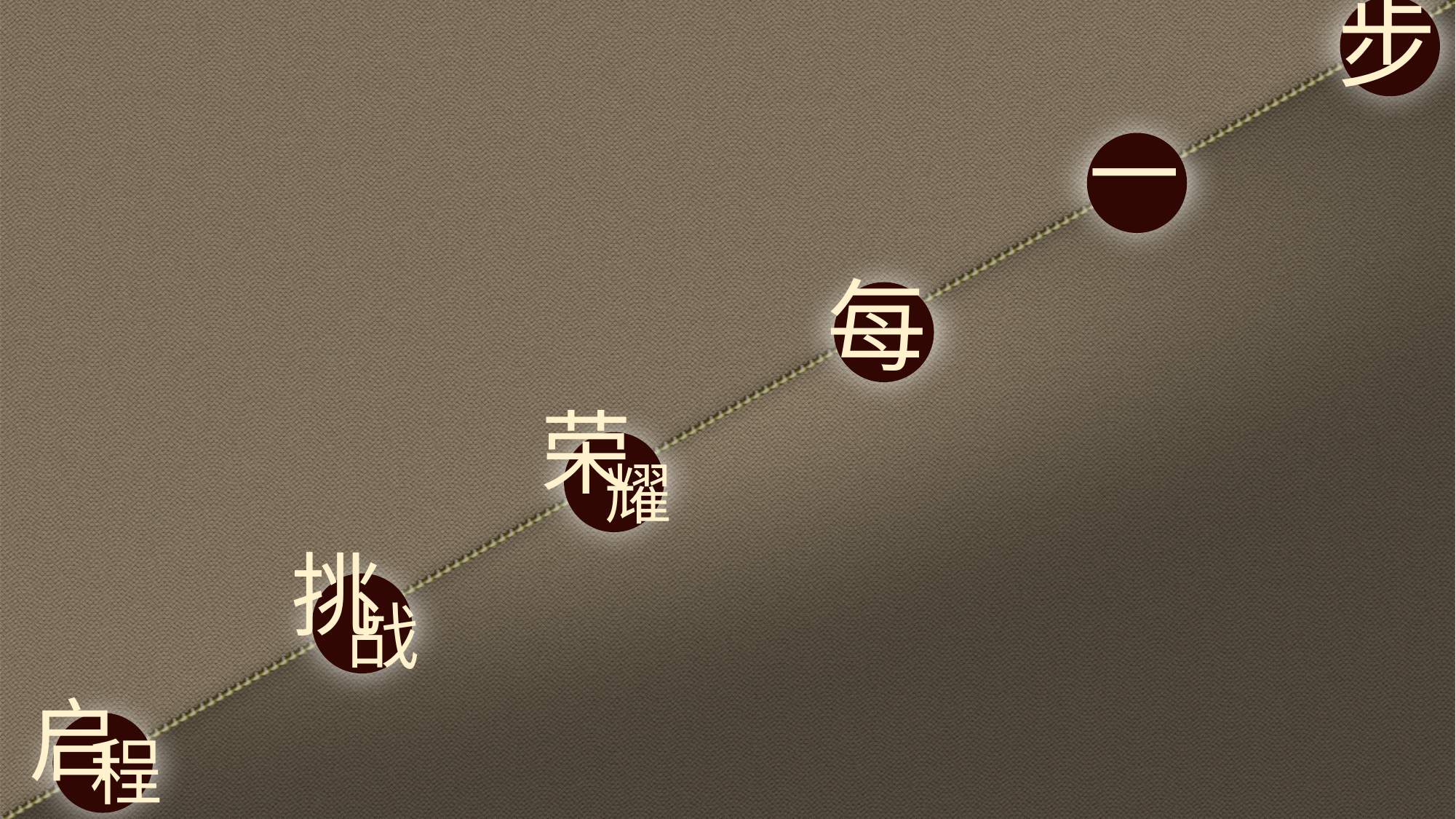

步

一

每

荣
耀

挑
战

启
程